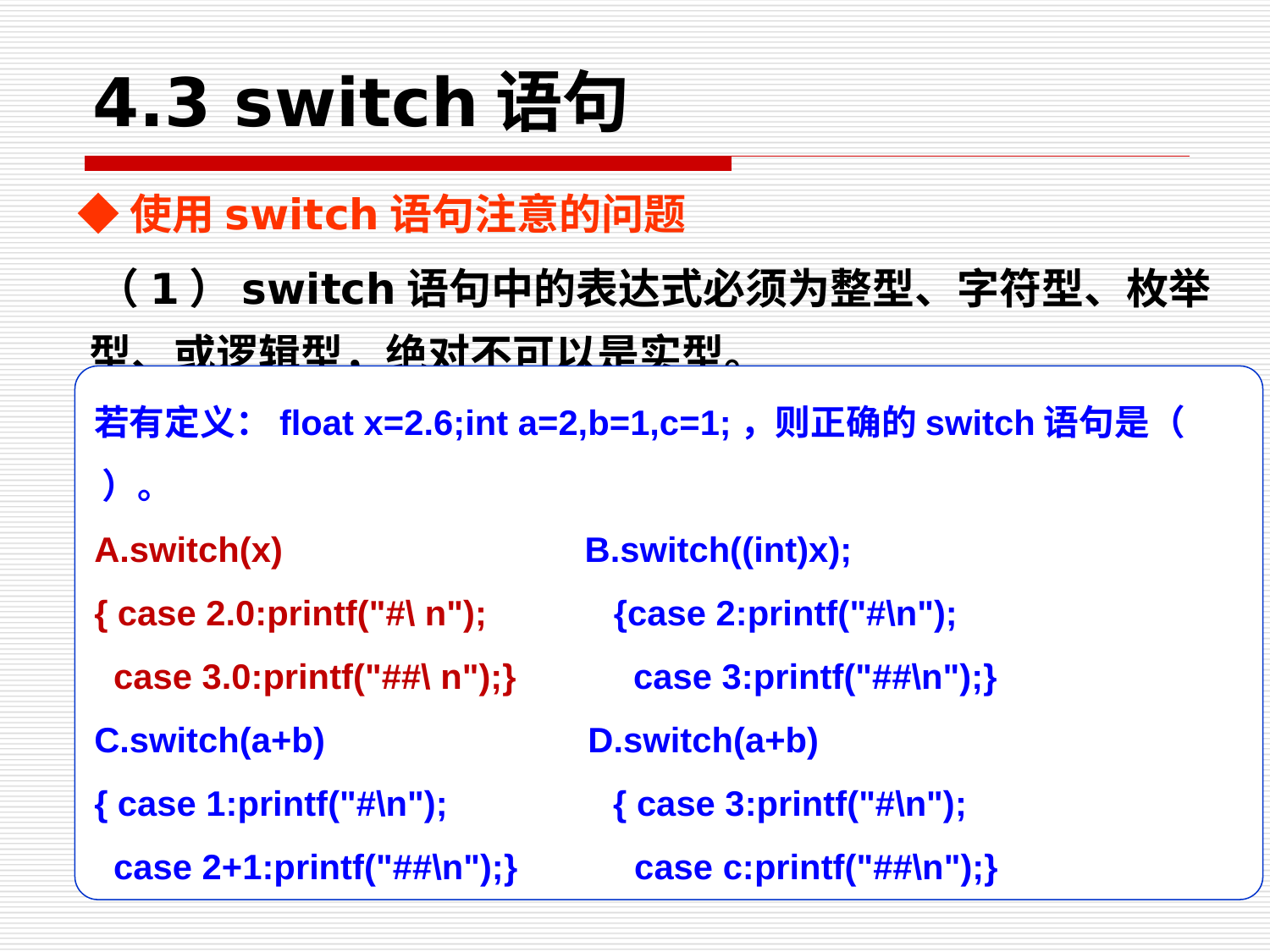

# 4.3 switch语句
◆使用switch语句注意的问题
 （1）switch语句中的表达式必须为整型、字符型、枚举型、或逻辑型，绝对不可以是实型。

若有定义：float x=2.6;int a=2,b=1,c=1;，则正确的switch语句是（     ）。
A.switch(x)                               B.switch((int)x);
{ case 2.0:printf("#\ n");             {case 2:printf("#\n");
  case 3.0:printf("##\ n");}            case 3:printf("##\n");}
C.switch(a+b)                           D.switch(a+b)
{ case 1:printf("#\n");                 { case 3:printf("#\n");
  case 2+1:printf("##\n");}            case c:printf("##\n");}